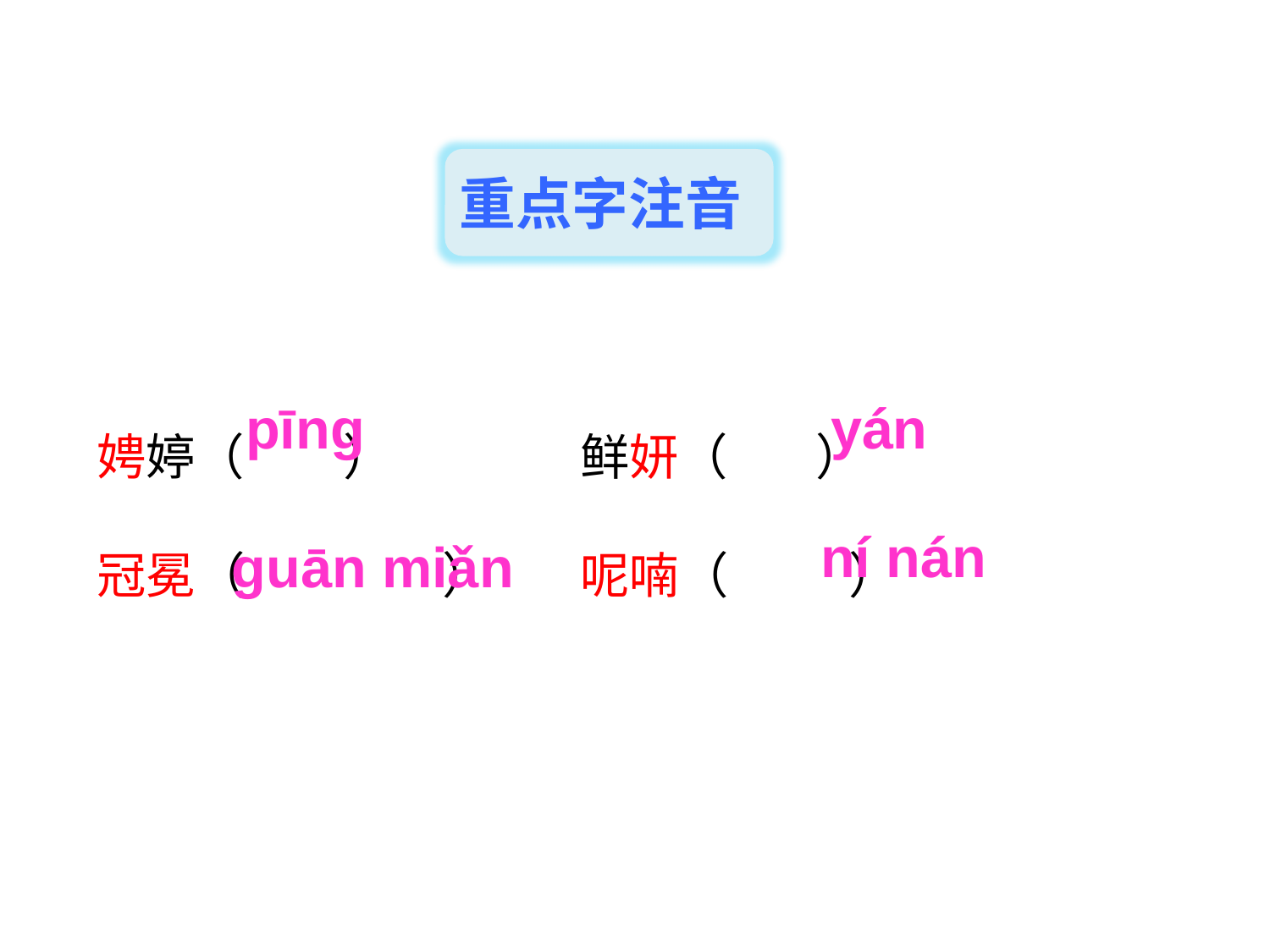

重点字注音
娉婷（         ）                 鲜妍（        ）
冠冕（                  ）        呢喃（           ）
pīnɡ
yán
ní nán
ɡuān miǎn